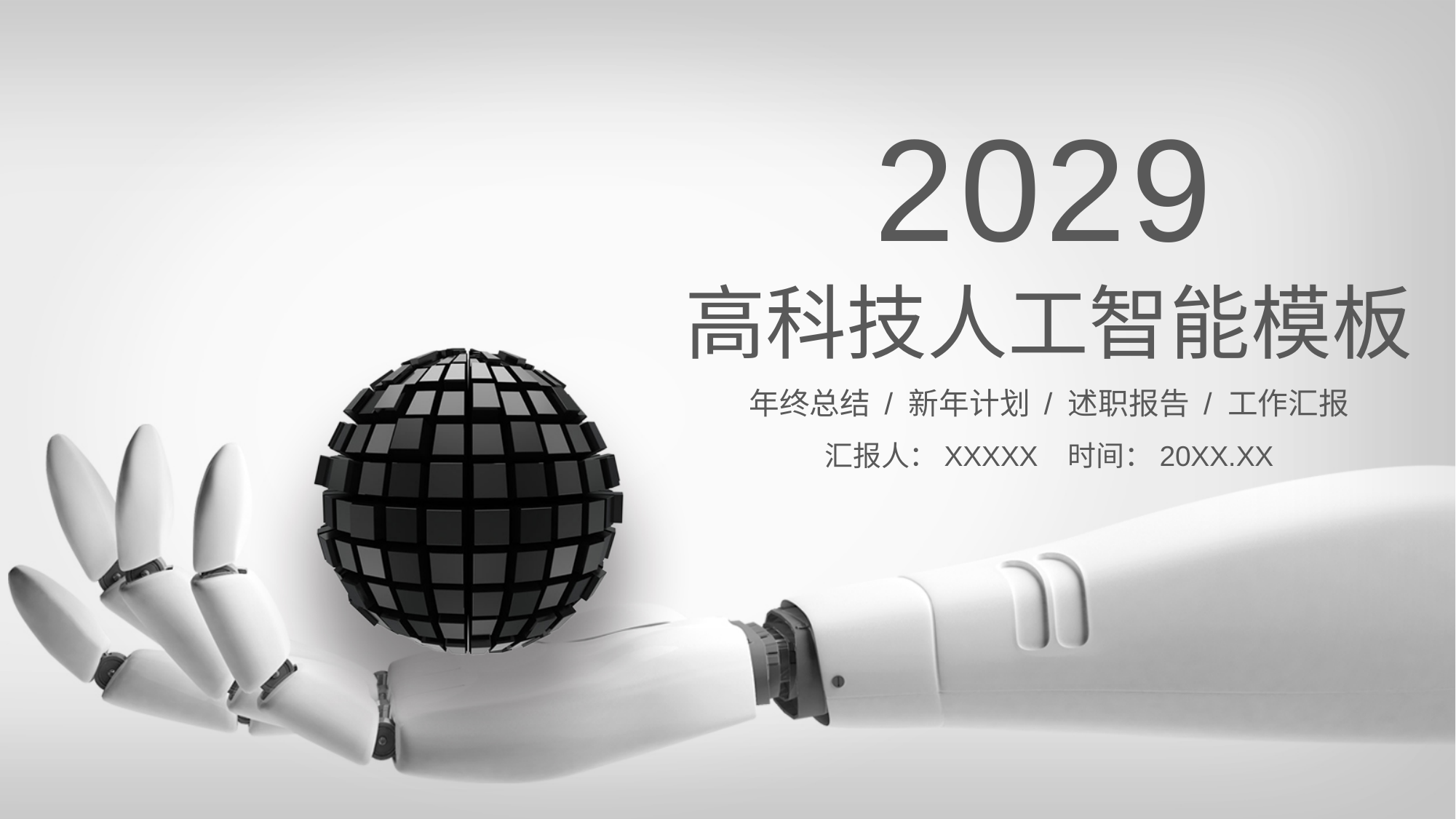

2029
高科技人工智能模板
年终总结 / 新年计划 / 述职报告 / 工作汇报
汇报人：XXXXX   时间：20XX.XX